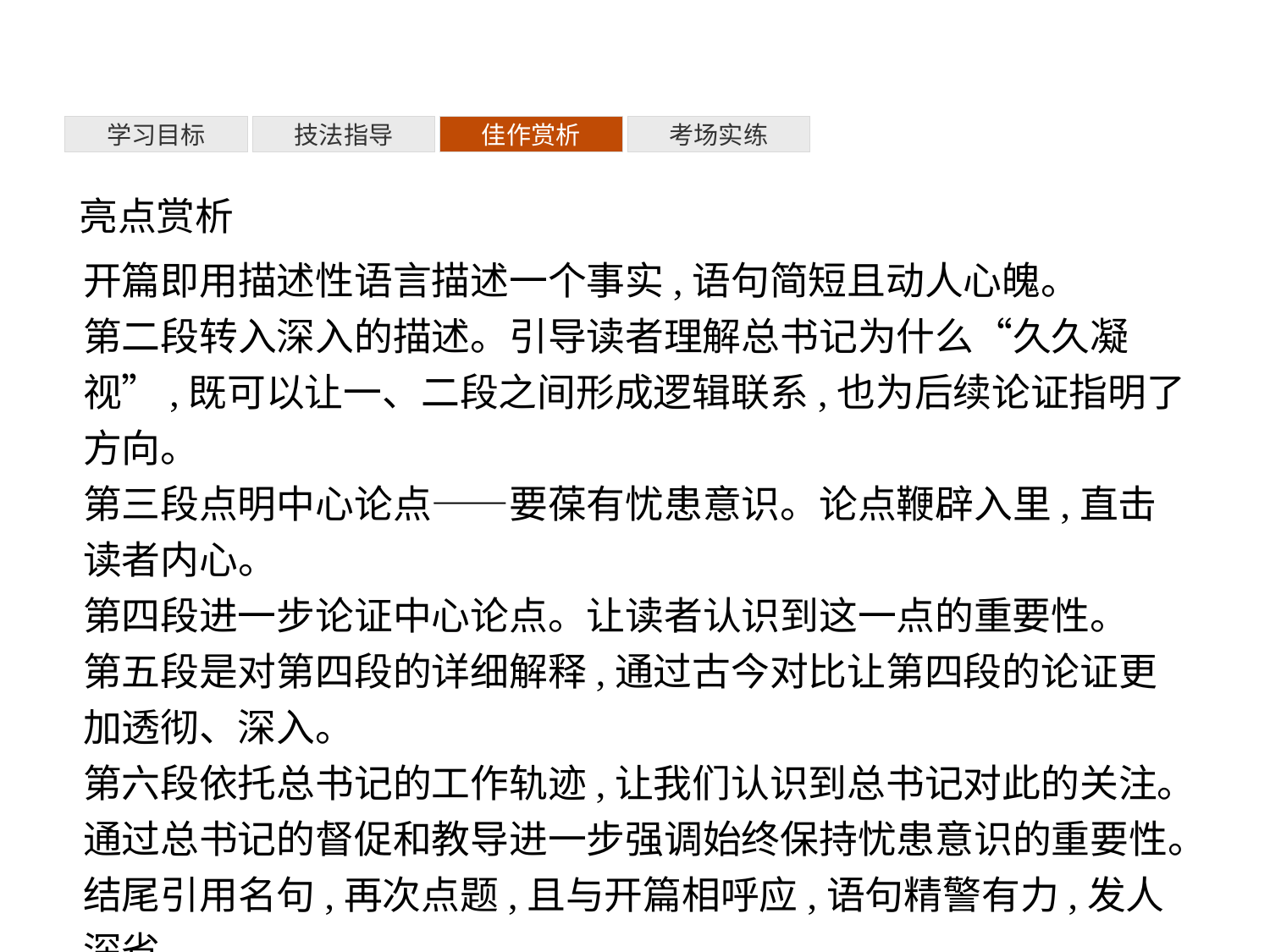

考场实练
学习目标
技法指导
佳作赏析
亮点赏析
开篇即用描述性语言描述一个事实,语句简短且动人心魄。
第二段转入深入的描述。引导读者理解总书记为什么“久久凝视”,既可以让一、二段之间形成逻辑联系,也为后续论证指明了方向。
第三段点明中心论点——要葆有忧患意识。论点鞭辟入里,直击读者内心。
第四段进一步论证中心论点。让读者认识到这一点的重要性。
第五段是对第四段的详细解释,通过古今对比让第四段的论证更加透彻、深入。
第六段依托总书记的工作轨迹,让我们认识到总书记对此的关注。通过总书记的督促和教导进一步强调始终保持忧患意识的重要性。
结尾引用名句,再次点题,且与开篇相呼应,语句精警有力,发人深省。